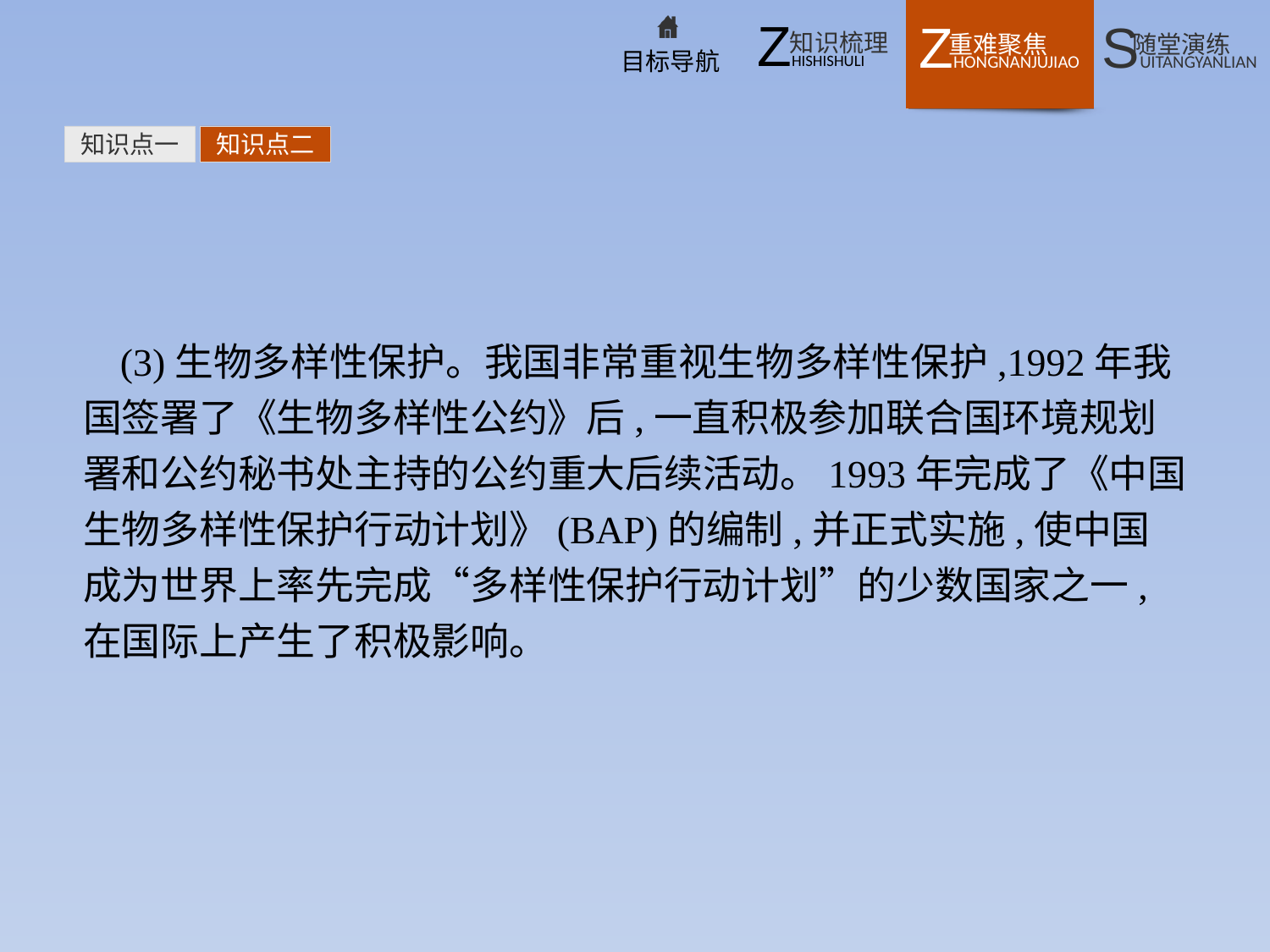

知识点一
知识点二
(3)生物多样性保护。我国非常重视生物多样性保护,1992年我国签署了《生物多样性公约》后,一直积极参加联合国环境规划署和公约秘书处主持的公约重大后续活动。1993年完成了《中国生物多样性保护行动计划》(BAP)的编制,并正式实施,使中国成为世界上率先完成“多样性保护行动计划”的少数国家之一,在国际上产生了积极影响。